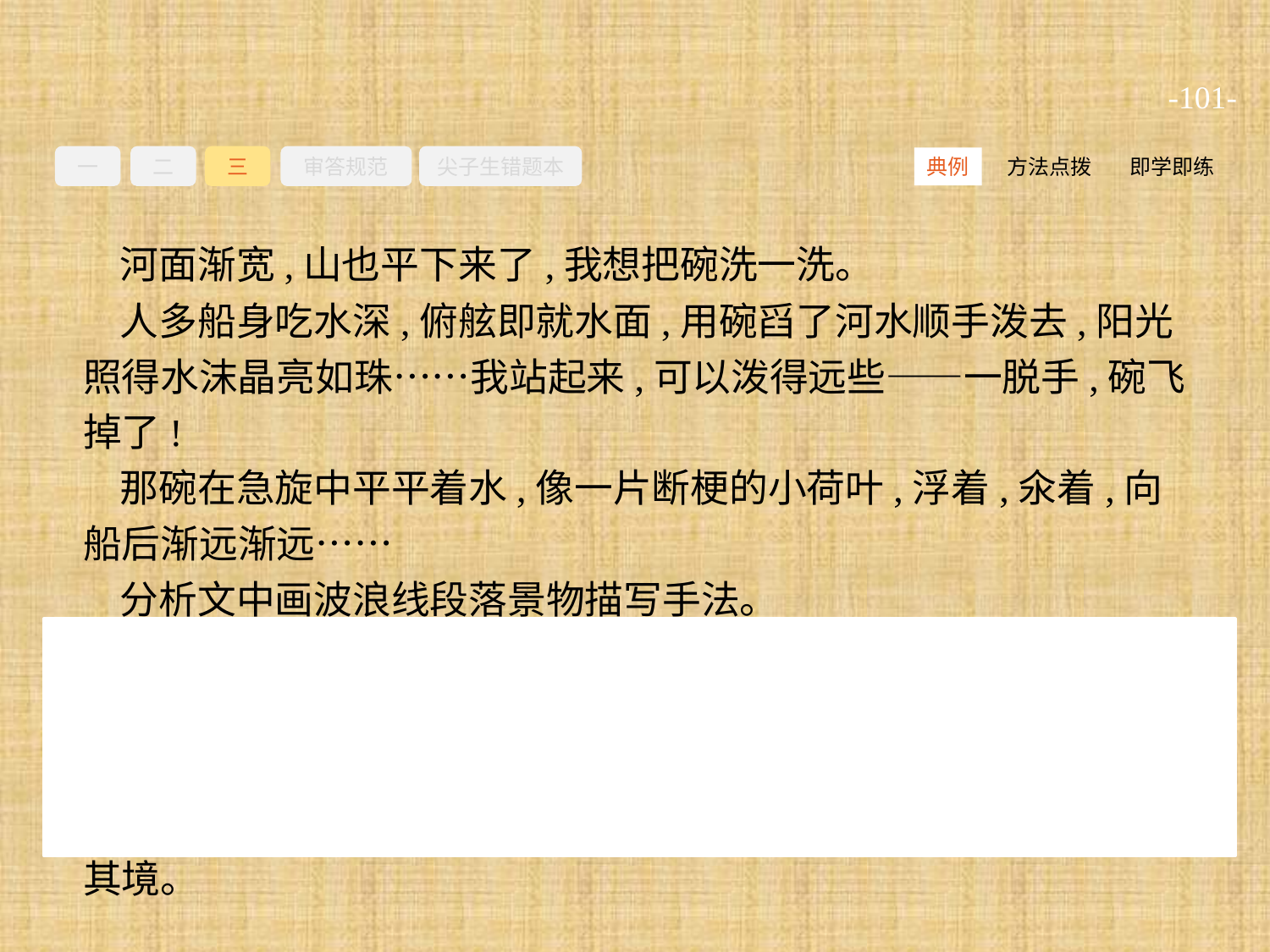

-101-
一
二
三
审答规范
尖子生错题本
方法点拨
即学即练
典例
河面渐宽,山也平下来了,我想把碗洗一洗。
人多船身吃水深,俯舷即就水面,用碗舀了河水顺手泼去,阳光照得水沫晶亮如珠……我站起来,可以泼得远些——一脱手,碗飞掉了!
那碗在急旋中平平着水,像一片断梗的小荷叶,浮着,氽着,向船后渐远渐远……
分析文中画波浪线段落景物描写手法。
参考答案:①运用比喻(碧波像大匹软缎)、反衬(橹声、水声、语声反衬“异样地宁适”)等手法描写景物,形象生动,动静相宜。②从听觉(橹声、水声)、触觉(风“又暖又凉”)、视觉(碧波、山色苍翠、水中倒影鲜活闪袅)描写景物,有声有色,使人如身临其境。